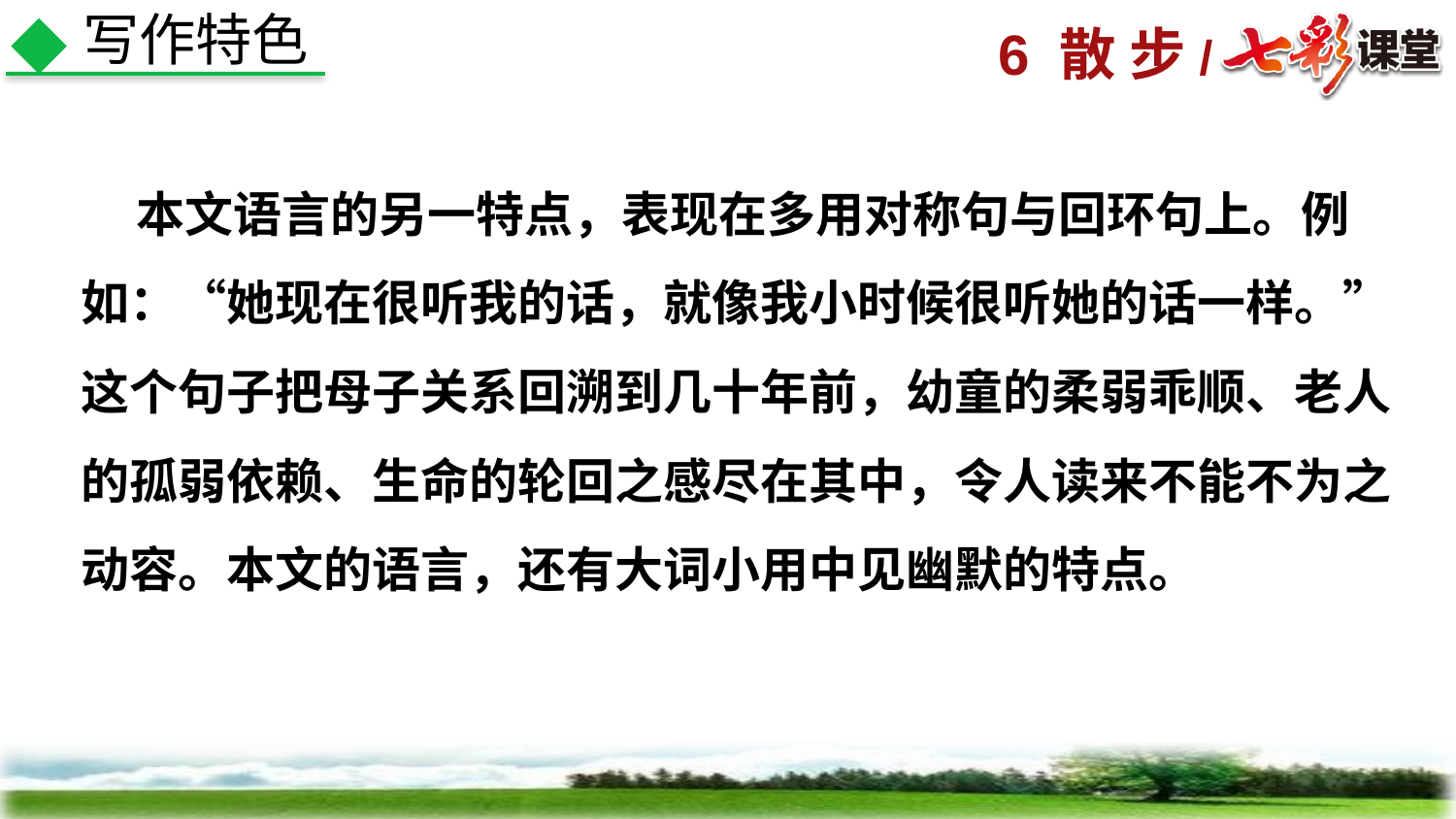

写作特色

    本文语言的另一特点，表现在多用对称句与回环句上。例如：“她现在很听我的话，就像我小时候很听她的话一样。”这个句子把母子关系回溯到几十年前，幼童的柔弱乖顺、老人的孤弱依赖、生命的轮回之感尽在其中，令人读来不能不为之动容。本文的语言，还有大词小用中见幽默的特点。